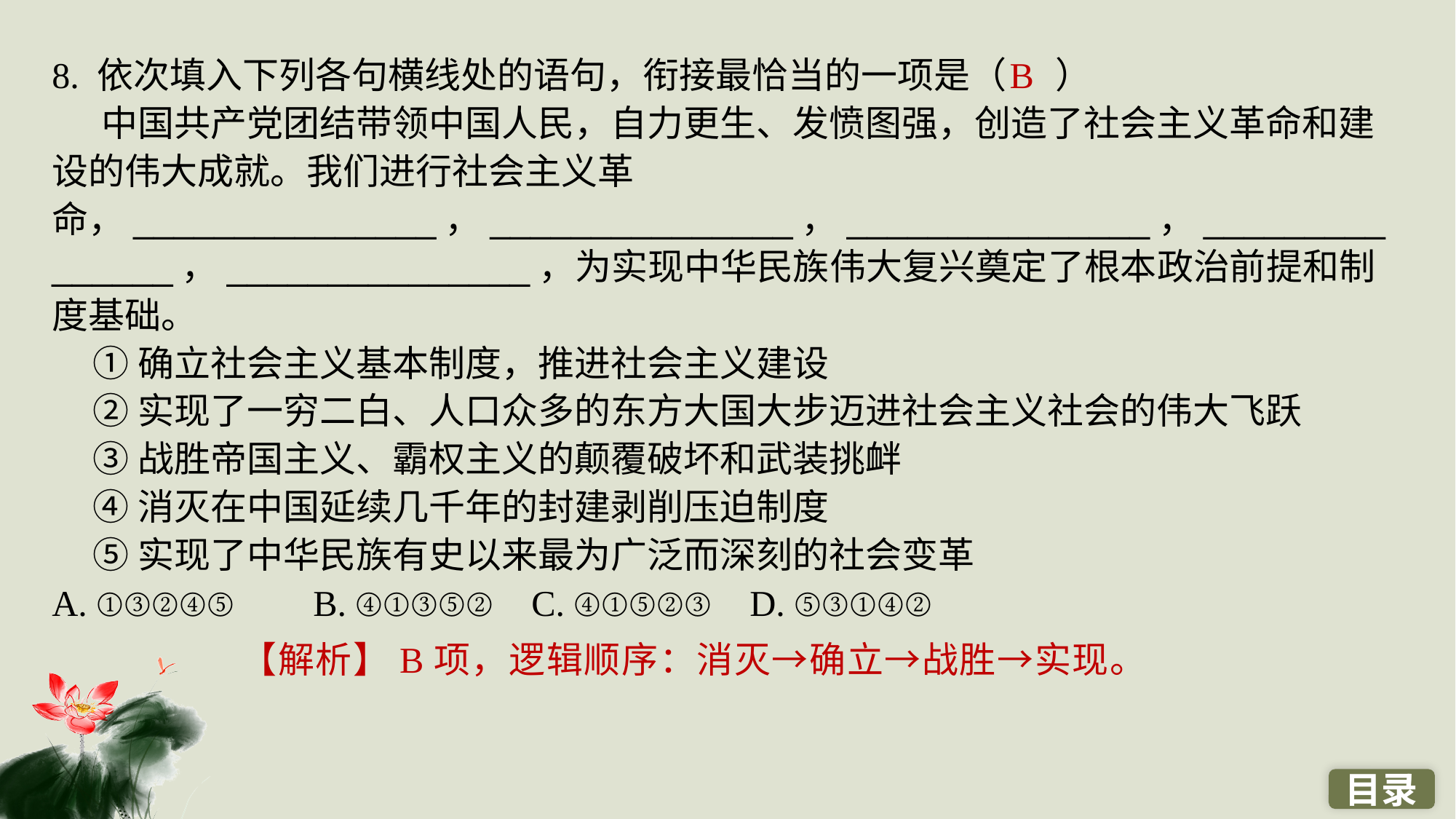

8. 依次填入下列各句横线处的语句，衔接最恰当的一项是（      ）
     中国共产党团结带领中国人民，自力更生、发愤图强，创造了社会主义革命和建设的伟大成就。我们进行社会主义革命，_______________，_______________，_______________，_______________，_______________，为实现中华民族伟大复兴奠定了根本政治前提和制度基础。
     ①确立社会主义基本制度，推进社会主义建设
     ②实现了一穷二白、人口众多的东方大国大步迈进社会主义社会的伟大飞跃
     ③战胜帝国主义、霸权主义的颠覆破坏和武装挑衅
     ④消灭在中国延续几千年的封建剥削压迫制度
     ⑤实现了中华民族有史以来最为广泛而深刻的社会变革
A. ①③②④⑤ 	B. ④①③⑤② 	C. ④①⑤②③ 	D. ⑤③①④②
B
【解析】B项，逻辑顺序：消灭→确立→战胜→实现。